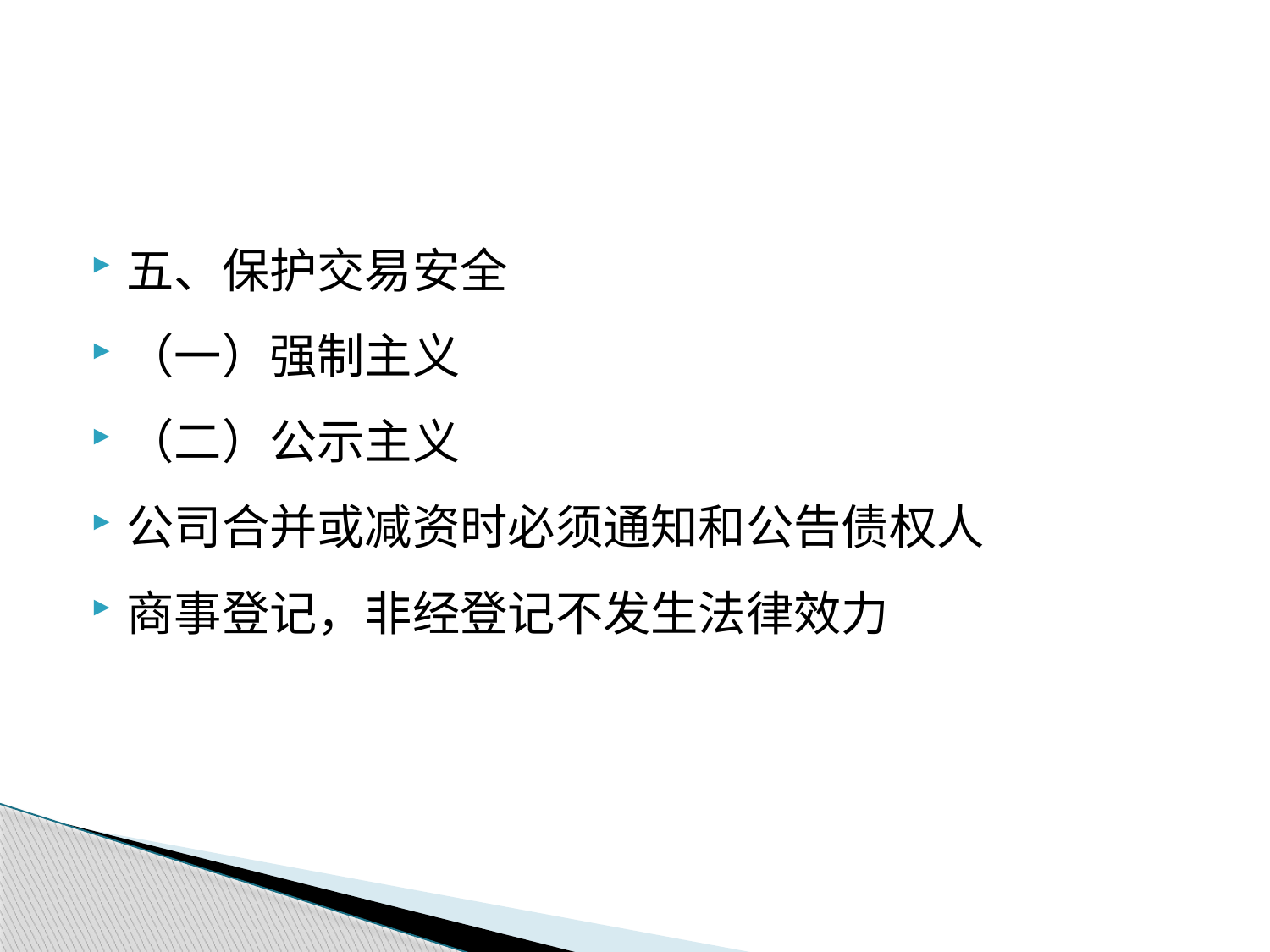

#
五、保护交易安全
（一）强制主义
（二）公示主义
公司合并或减资时必须通知和公告债权人
商事登记，非经登记不发生法律效力